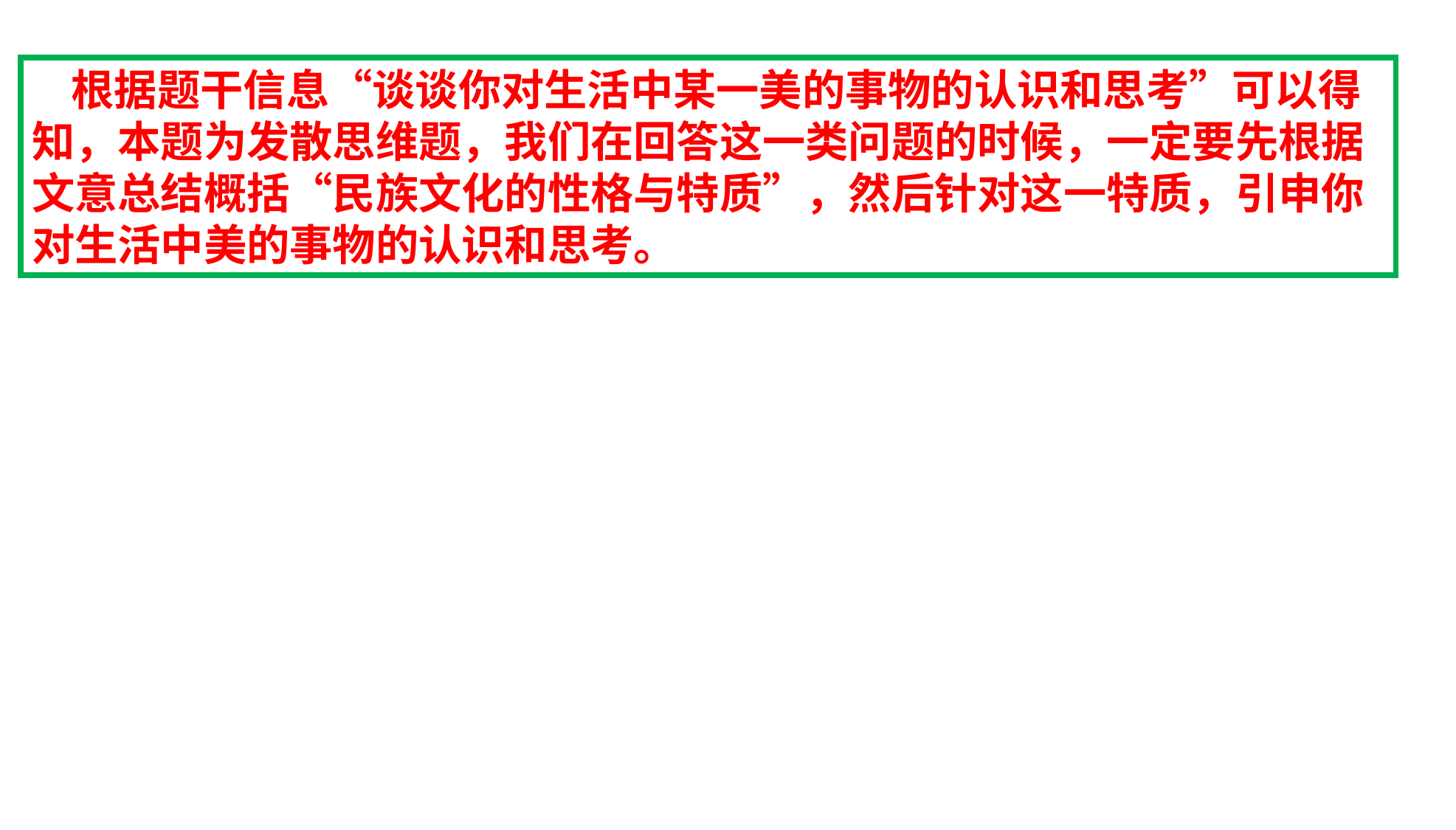

根据题干信息“谈谈你对生活中某一美的事物的认识和思考”可以得知，本题为发散思维题，我们在回答这一类问题的时候，一定要先根据文意总结概括“民族文化的性格与特质”，然后针对这一特质，引申你对生活中美的事物的认识和思考。